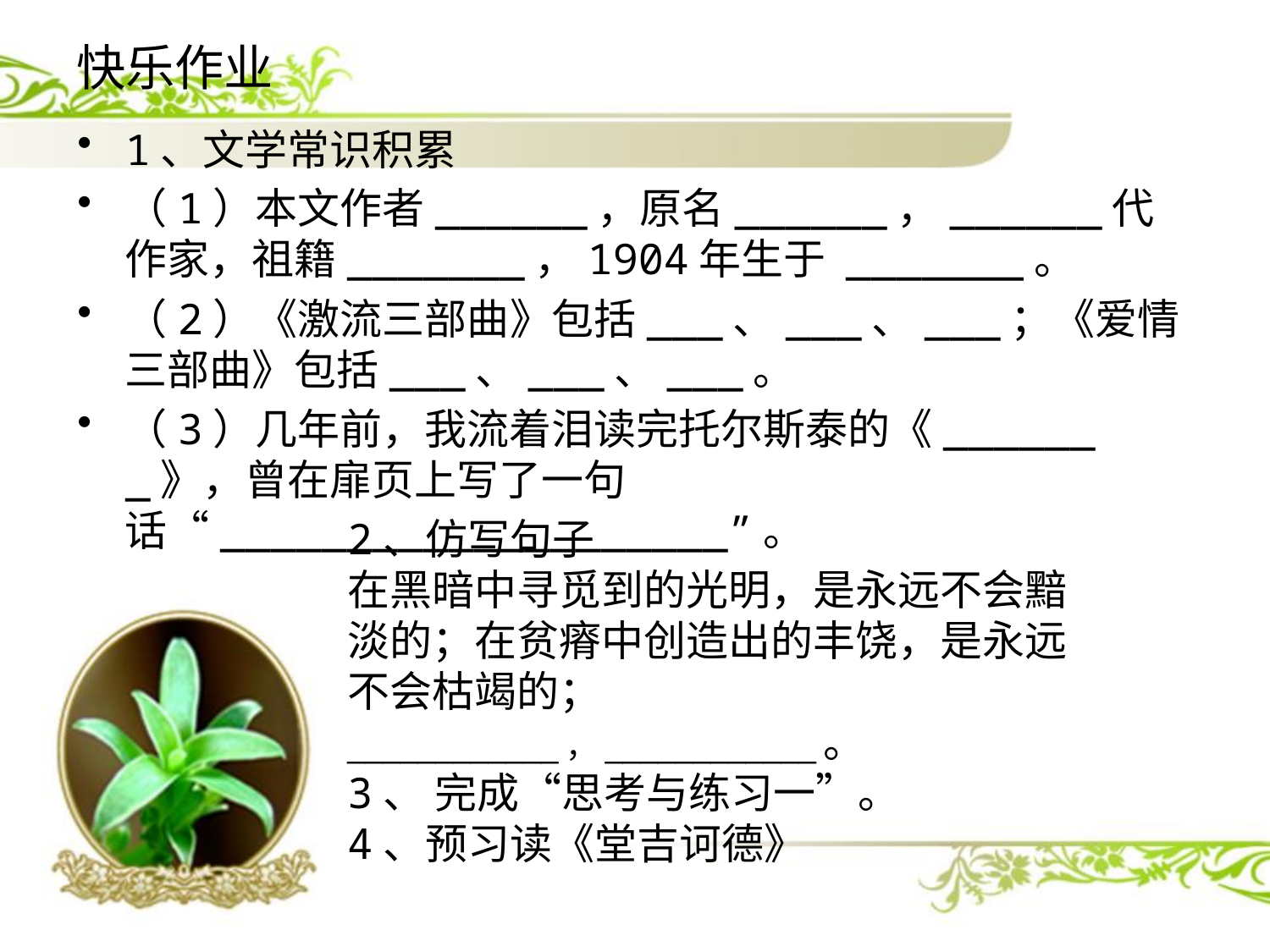

# 快乐作业
1、文学常识积累
（1）本文作者______，原名______，______代作家，祖籍_______，1904年生于 _______。
（2）《激流三部曲》包括___、___、___；《爱情三部曲》包括___、___、___。
（3）几年前，我流着泪读完托尔斯泰的《_______》，曾在扉页上写了一句话“____________________”。
2、仿写句子
在黑暗中寻觅到的光明，是永远不会黯淡的；在贫瘠中创造出的丰饶，是永远不会枯竭的；____________，____________。
3、 完成“思考与练习一”。
4、预习读《堂吉诃德》